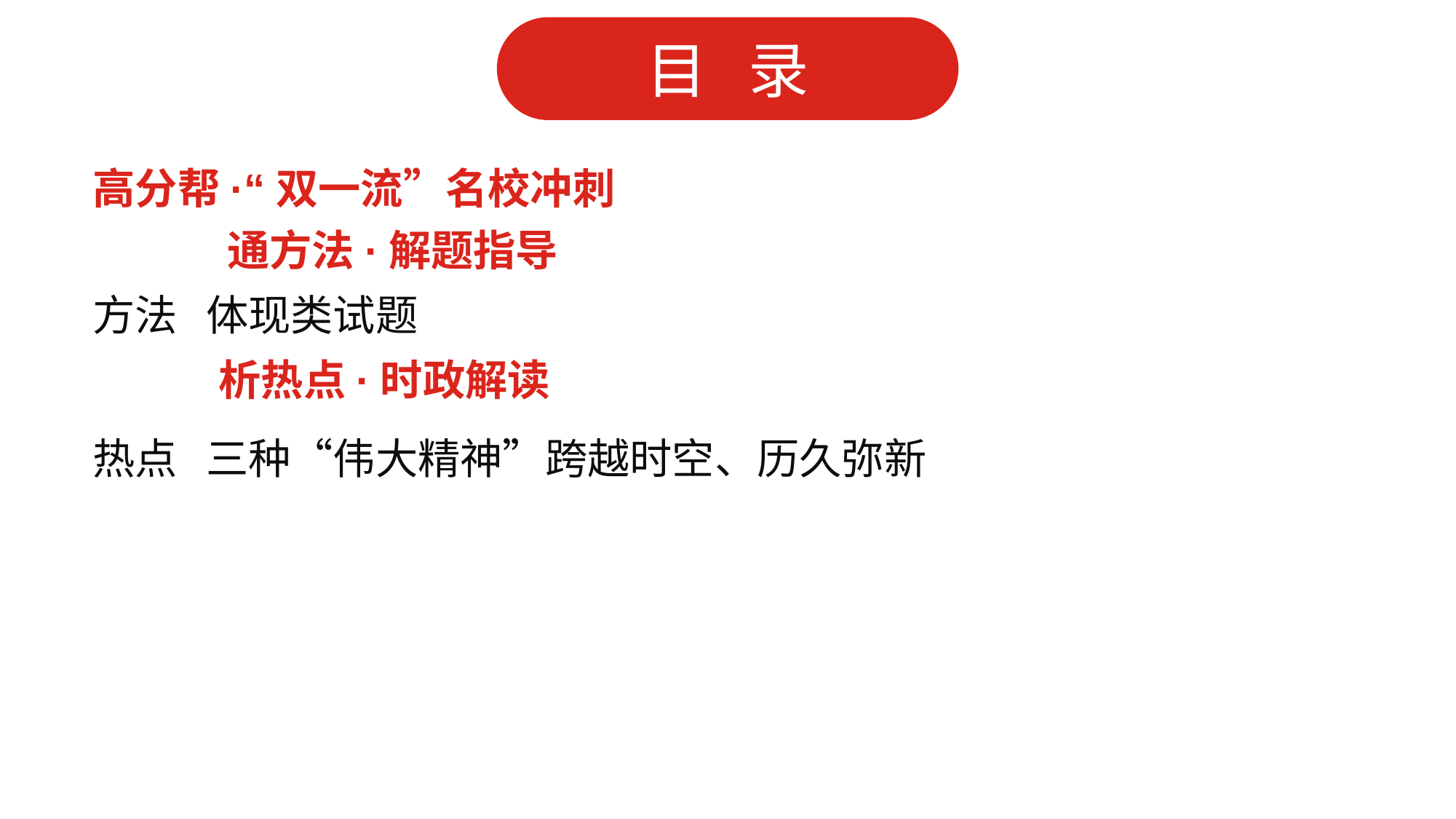

高分帮·“双一流”名校冲刺
          通方法·解题指导
方法   体现类试题
            析热点·时政解读
热点   三种“伟大精神”跨越时空、历久弥新